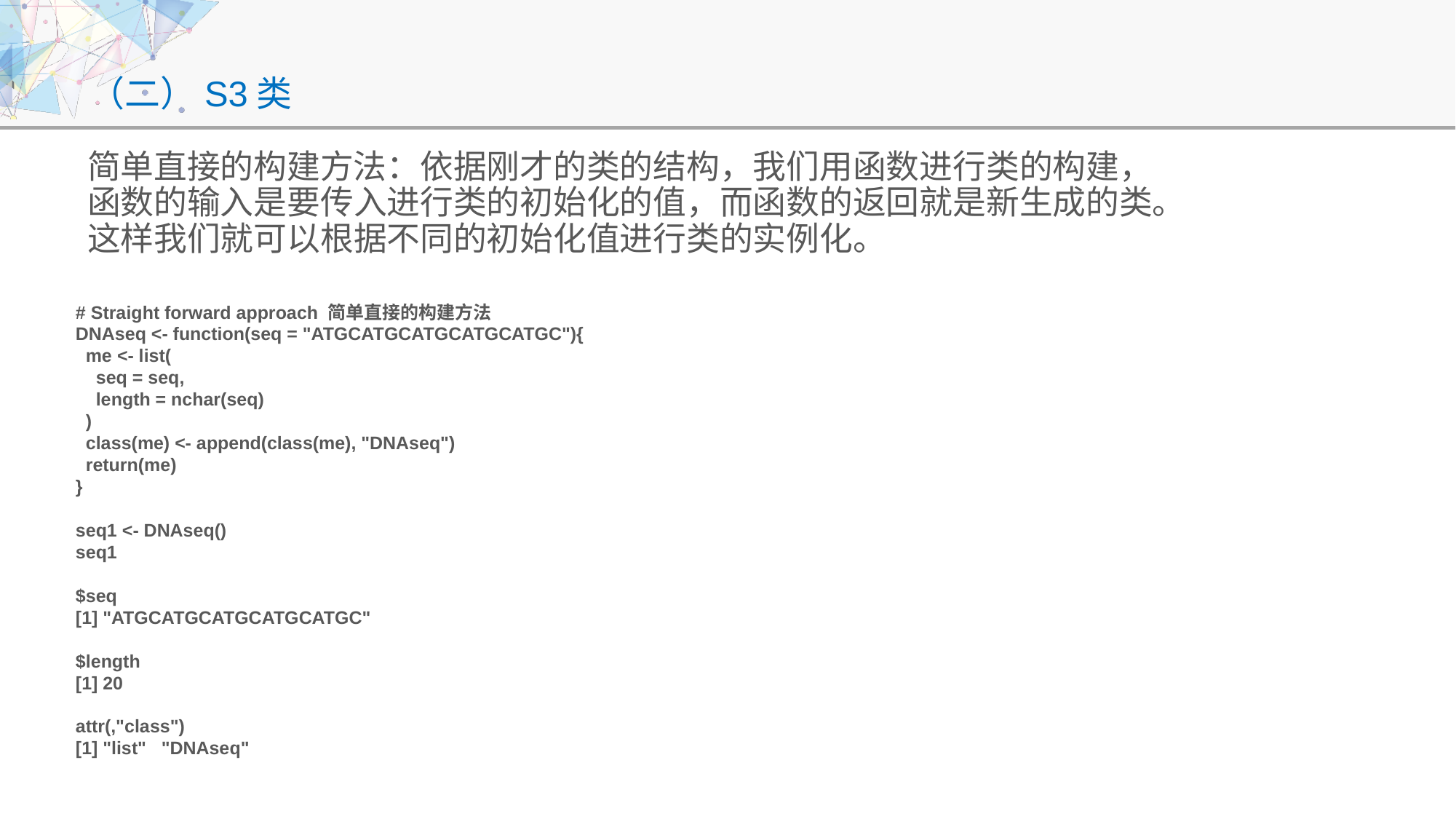

# （二）S3类
简单直接的构建方法：依据刚才的类的结构，我们用函数进行类的构建，函数的输入是要传入进行类的初始化的值，而函数的返回就是新生成的类。这样我们就可以根据不同的初始化值进行类的实例化。

# Straight forward approach 简单直接的构建方法
DNAseq <- function(seq = "ATGCATGCATGCATGCATGC"){
  me <- list(
    seq = seq,
    length = nchar(seq)
  )
  class(me) <- append(class(me), "DNAseq")
  return(me)
}

seq1 <- DNAseq()
seq1

$seq
[1] "ATGCATGCATGCATGCATGC"

$length
[1] 20

attr(,"class")
[1] "list"   "DNAseq"